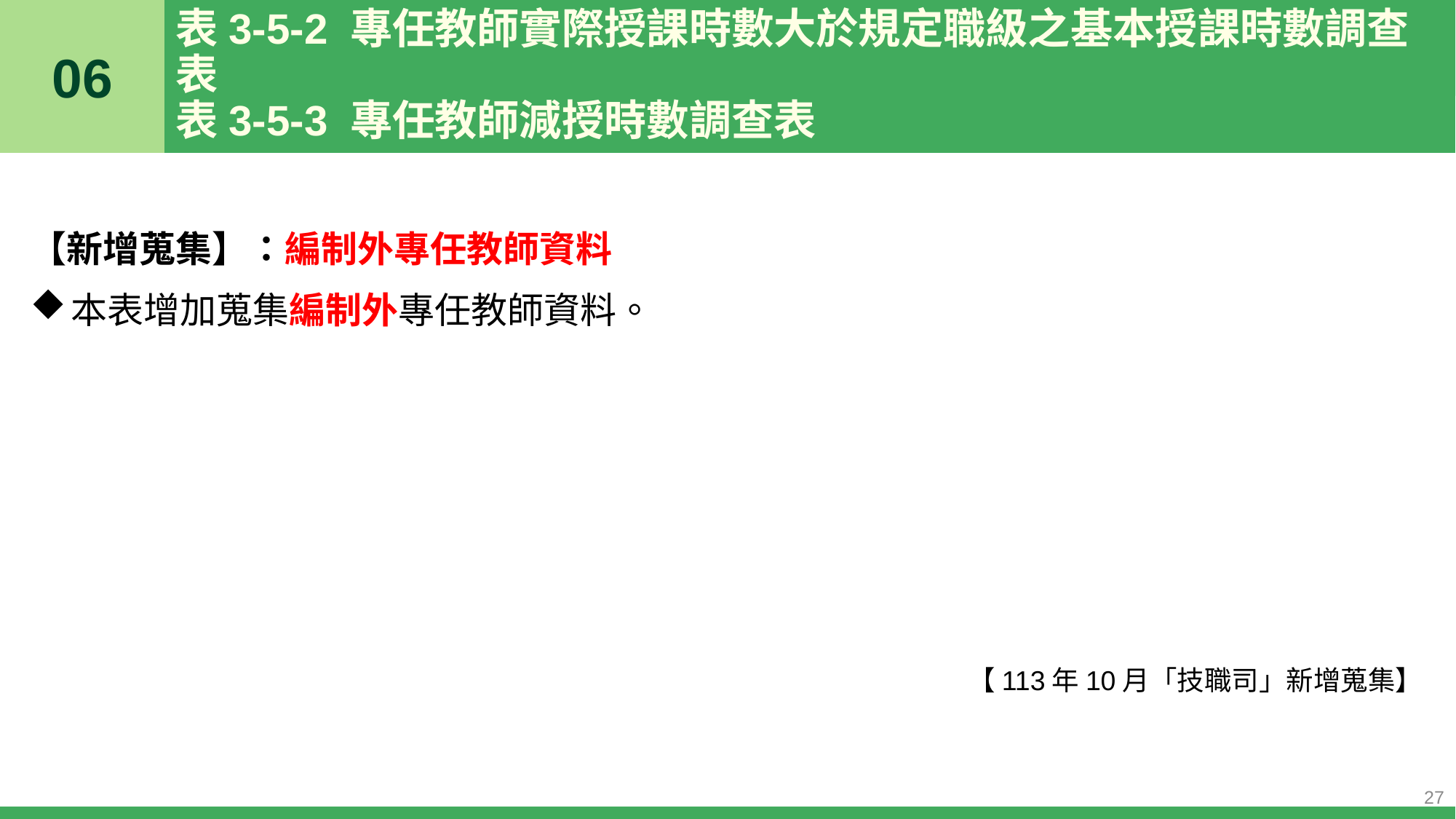

# 表3-5-2 專任教師實際授課時數大於規定職級之基本授課時數調查表 表3-5-3 專任教師減授時數調查表
06
【新增蒐集】：編制外專任教師資料
本表增加蒐集編制外專任教師資料。

【113年10月「技職司」新增蒐集】
27